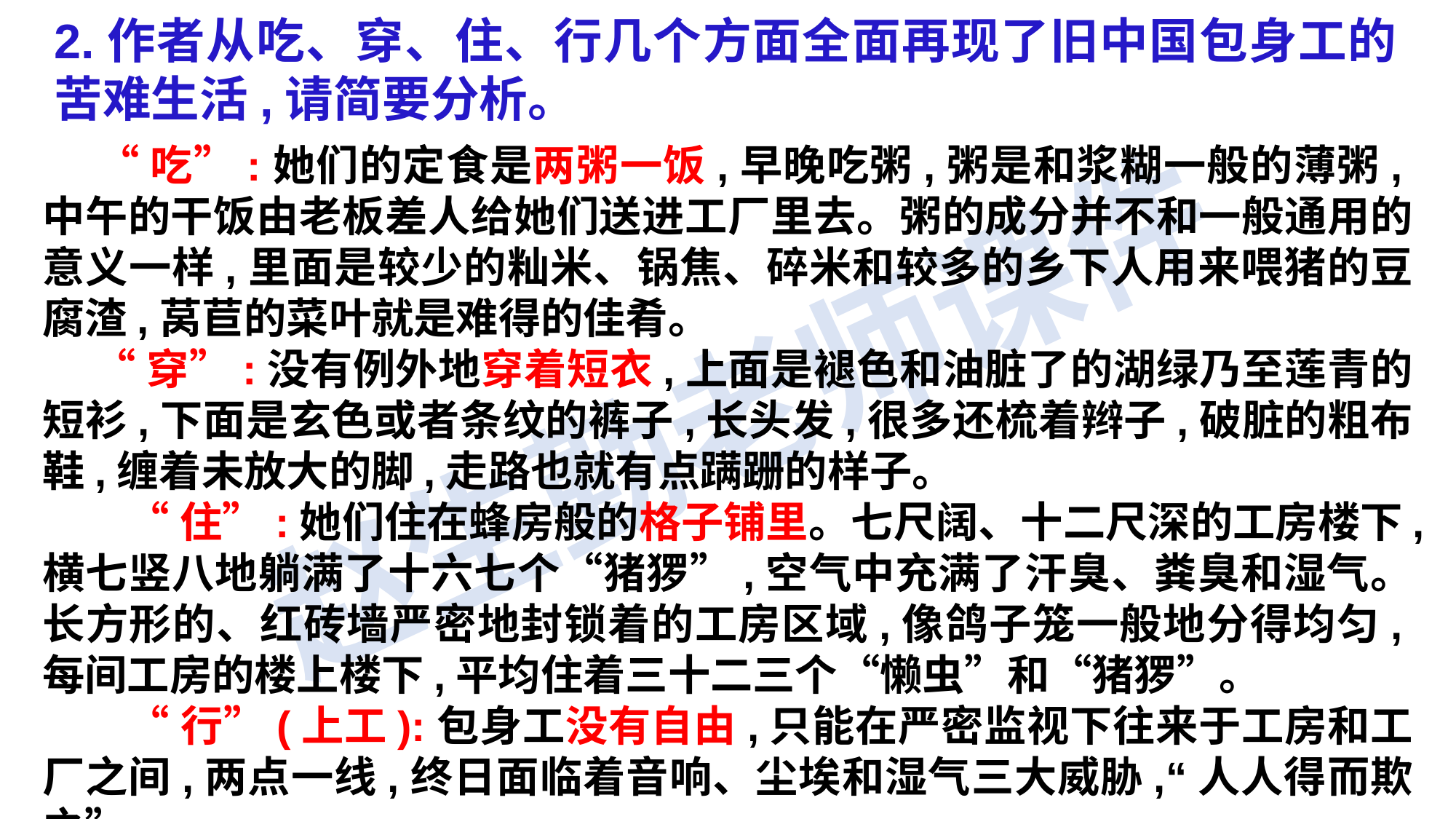

2.作者从吃、穿、住、行几个方面全面再现了旧中国包身工的苦难生活,请简要分析。

     “吃”:她们的定食是两粥一饭,早晚吃粥,粥是和浆糊一般的薄粥,中午的干饭由老板差人给她们送进工厂里去。粥的成分并不和一般通用的意义一样,里面是较少的籼米、锅焦、碎米和较多的乡下人用来喂猪的豆腐渣,莴苣的菜叶就是难得的佳肴。
     “穿”:没有例外地穿着短衣,上面是褪色和油脏了的湖绿乃至莲青的短衫,下面是玄色或者条纹的裤子,长头发,很多还梳着辫子,破脏的粗布鞋,缠着未放大的脚,走路也就有点蹒跚的样子。
“住”:她们住在蜂房般的格子铺里。七尺阔、十二尺深的工房楼下,横七竖八地躺满了十六七个“猪猡”,空气中充满了汗臭、粪臭和湿气。长方形的、红砖墙严密地封锁着的工房区域,像鸽子笼一般地分得均匀,每间工房的楼上楼下,平均住着三十二三个“懒虫”和“猪猡”。
“行”(上工):包身工没有自由,只能在严密监视下往来于工房和工厂之间,两点一线,终日面临着音响、尘埃和湿气三大威胁,“人人得而欺之”。